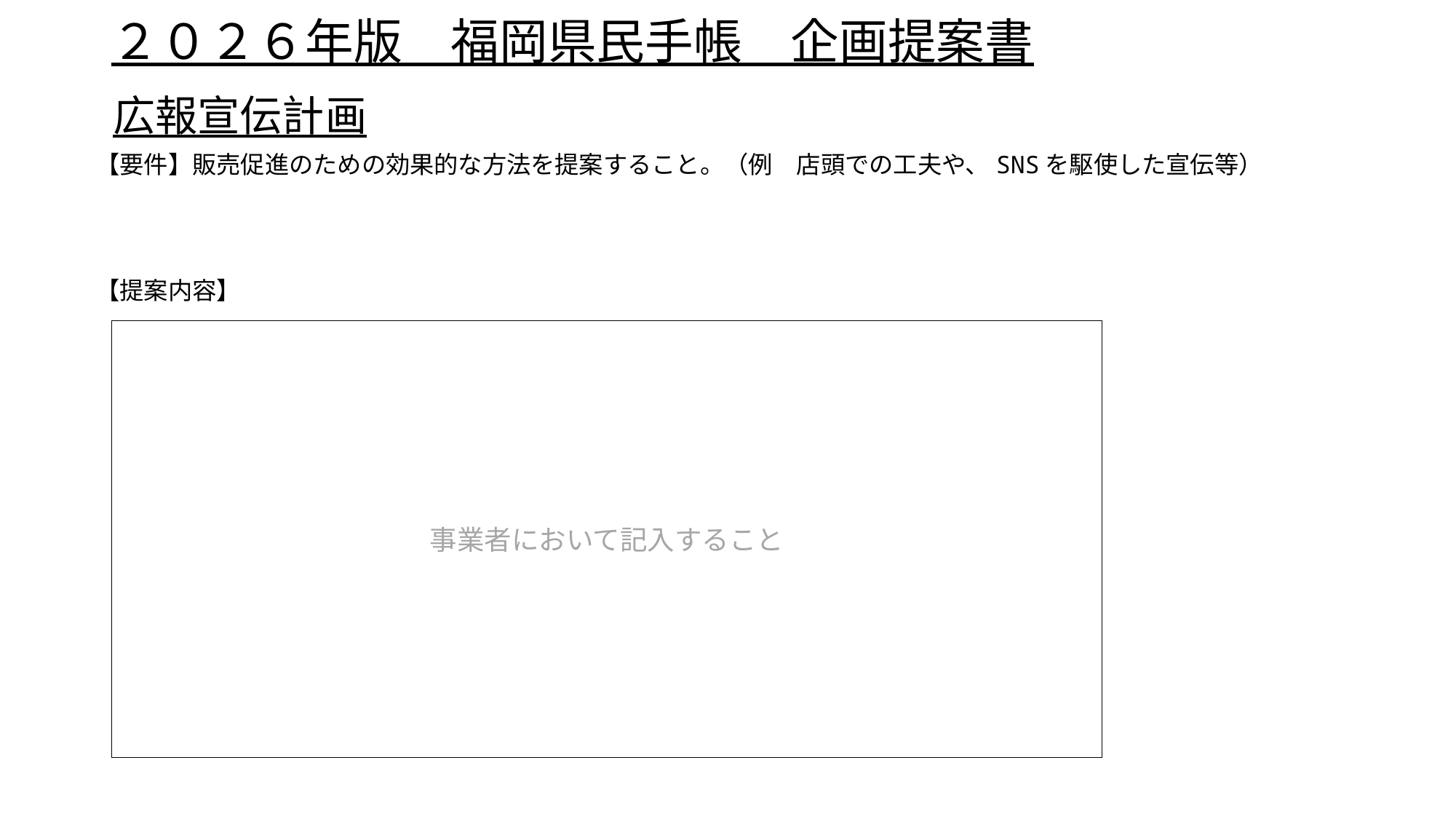

# ２０２６年版　福岡県民手帳　企画提案書
広報宣伝計画
【要件】販売促進のための効果的な方法を提案すること。（例　店頭での工夫や、SNSを駆使した宣伝等）

【提案内容】

事業者において記入すること